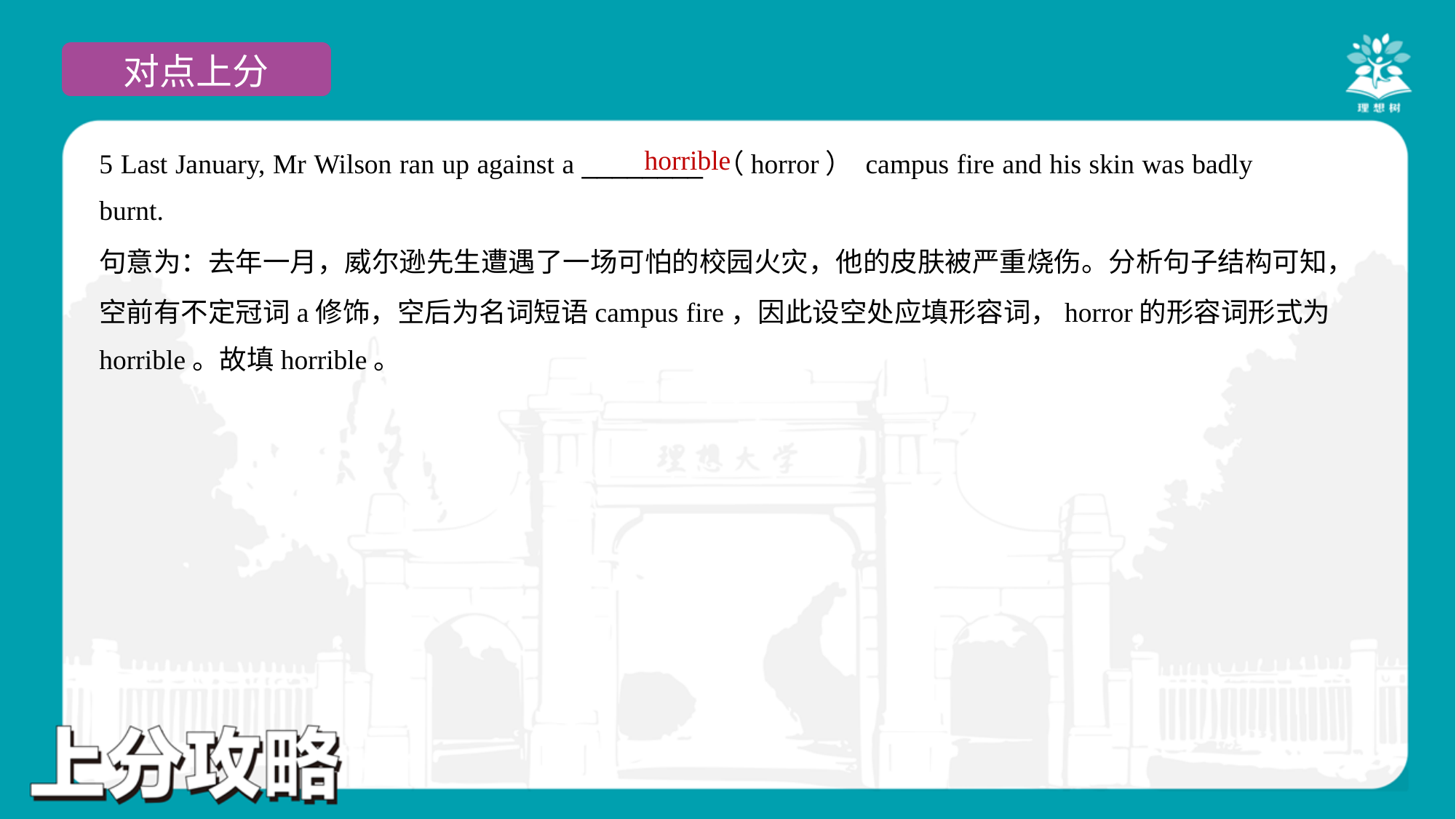

horrible
5 Last January, Mr Wilson ran up against a ________ （horror） campus fire and his skin was badly
burnt.
句意为：去年一月，威尔逊先生遭遇了一场可怕的校园火灾，他的皮肤被严重烧伤。分析句子结构可知，
空前有不定冠词a修饰，空后为名词短语campus fire，因此设空处应填形容词，horror的形容词形式为
horrible。故填horrible。